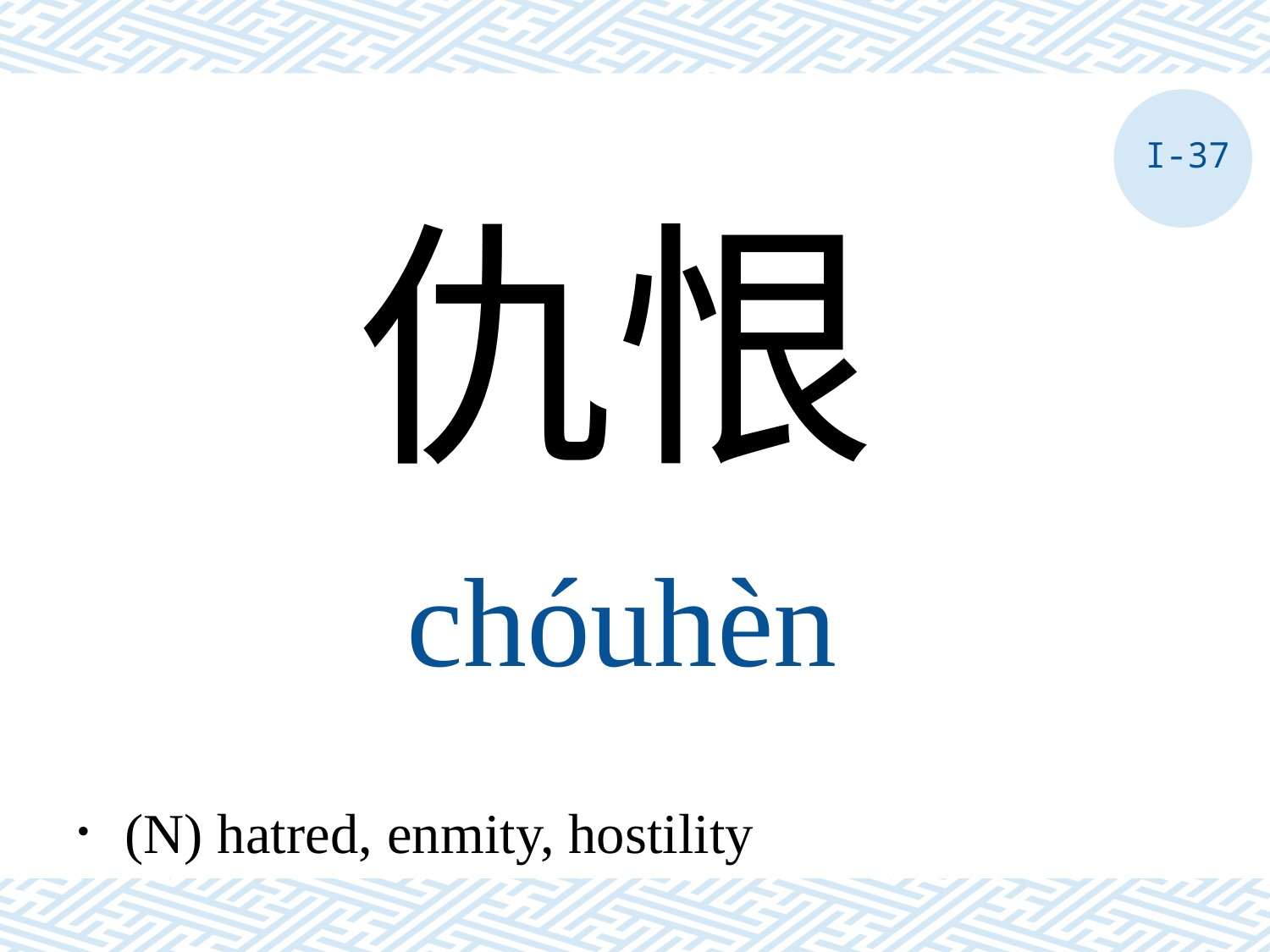

I-37

仇恨
chóuhèn
．(N) hatred, enmity, hostility